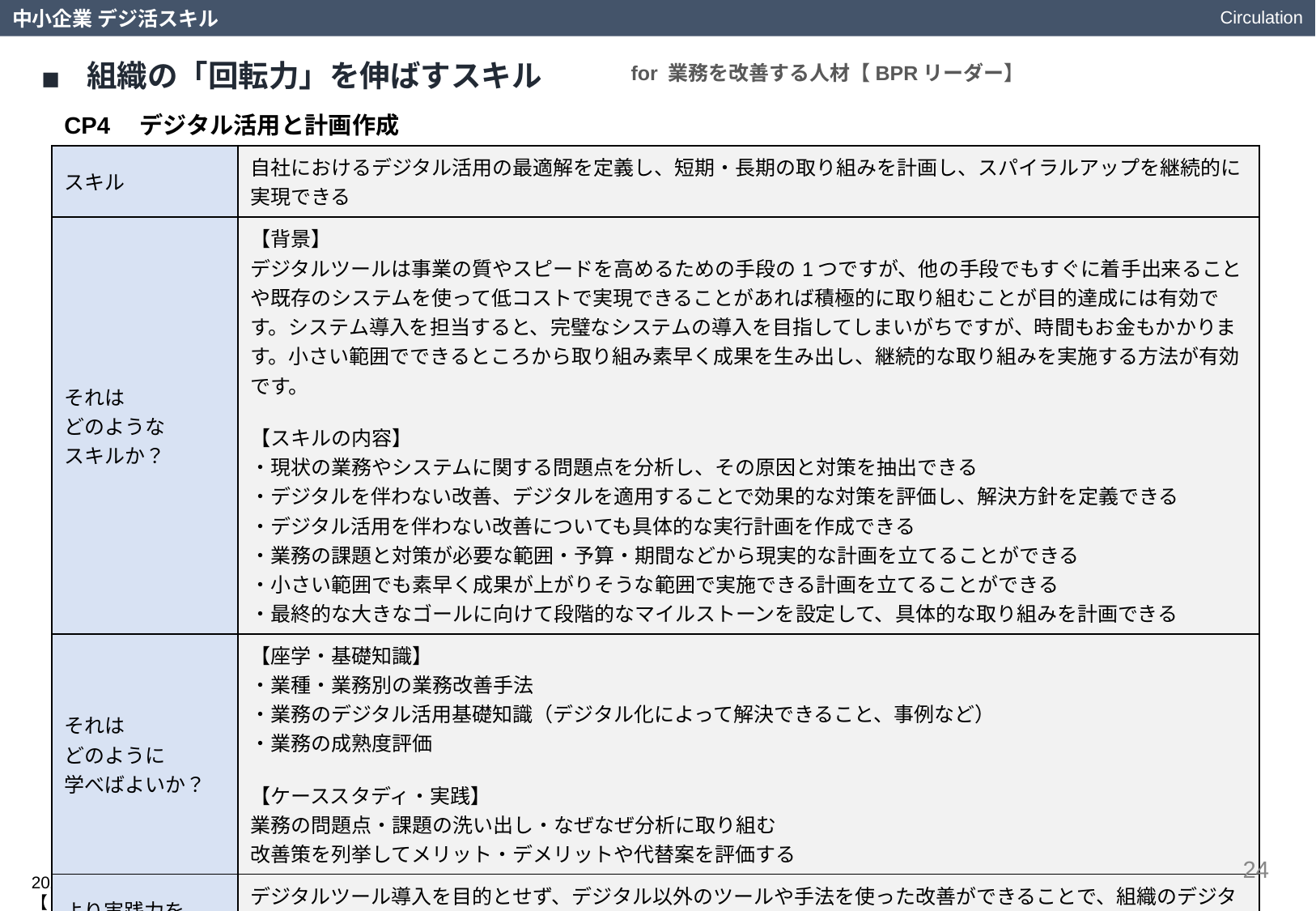

Circulation
中小企業 デジ活スキル
組織の「回転力」を伸ばすスキル
for 業務を改善する人材【BPRリーダー】
CP4　デジタル活用と計画作成
| スキル | 自社におけるデジタル活用の最適解を定義し、短期・長期の取り組みを計画し、スパイラルアップを継続的に実現できる |
| --- | --- |
| それは どのような スキルか？ | 【背景】 デジタルツールは事業の質やスピードを高めるための手段の1つですが、他の手段でもすぐに着手出来ることや既存のシステムを使って低コストで実現できることがあれば積極的に取り組むことが目的達成には有効です。システム導入を担当すると、完璧なシステムの導入を目指してしまいがちですが、時間もお金もかかります。小さい範囲でできるところから取り組み素早く成果を生み出し、継続的な取り組みを実施する方法が有効です。 【スキルの内容】 ・現状の業務やシステムに関する問題点を分析し、その原因と対策を抽出できる ・デジタルを伴わない改善、デジタルを適用することで効果的な対策を評価し、解決方針を定義できる ・デジタル活用を伴わない改善についても具体的な実行計画を作成できる ・業務の課題と対策が必要な範囲・予算・期間などから現実的な計画を立てることができる ・小さい範囲でも素早く成果が上がりそうな範囲で実施できる計画を立てることができる ・最終的な大きなゴールに向けて段階的なマイルストーンを設定して、具体的な取り組みを計画できる |
| それは どのように 学べばよいか？ | 【座学・基礎知識】 ・業種・業務別の業務改善手法 ・業務のデジタル活用基礎知識（デジタル化によって解決できること、事例など） ・業務の成熟度評価 【ケーススタディ・実践】 業務の問題点・課題の洗い出し・なぜなぜ分析に取り組む 改善策を列挙してメリット・デメリットや代替案を評価する |
| より実践力を 高めるための 視点や考え方は？ | デジタルツール導入を目的とせず、デジタル以外のツールや手法を使った改善ができることで、組織のデジタル力を高める選択肢を増やすことになります。場合によってはデジタルを適用するよりも効果的な手を打てることも考えられます。大きな効果が期待できる対策は、その実現までに時間もかかり、難易度も高くなります。まずは小さい範囲の即効性のある課題から取り組み、Quick-Winを実感することで、次の取り組みへのモチベーションや課題解決手法を学び、スパイラルアップを継続的に実現できる第一歩としましょう。 |
24